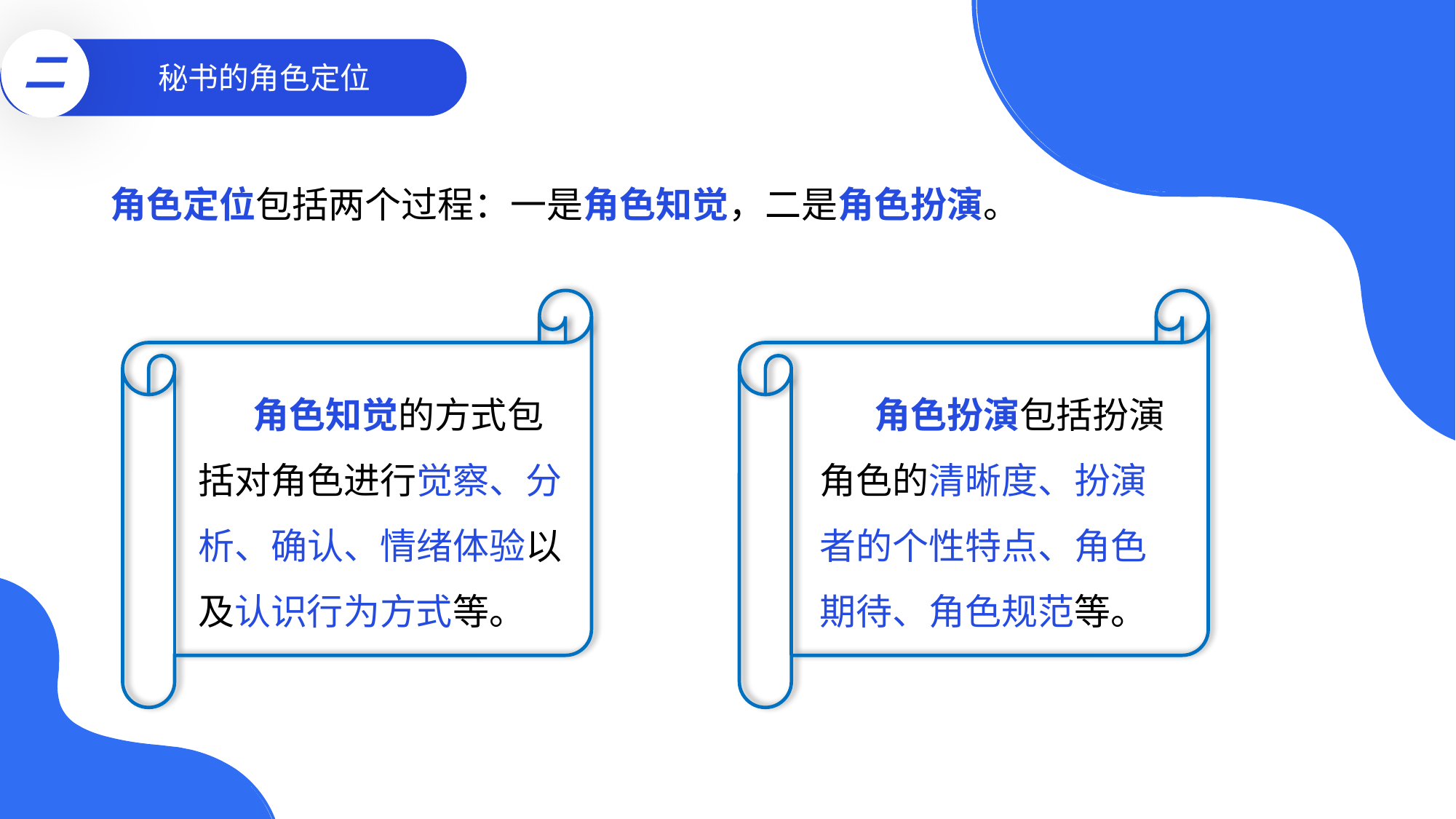

二
秘书的角色定位
角色定位包括两个过程：一是角色知觉，二是角色扮演。

角色知觉的方式包括对角色进行觉察、分析、确认、情绪体验以及认识行为方式等。
角色扮演包括扮演角色的清晰度、扮演者的个性特点、角色期待、角色规范等。